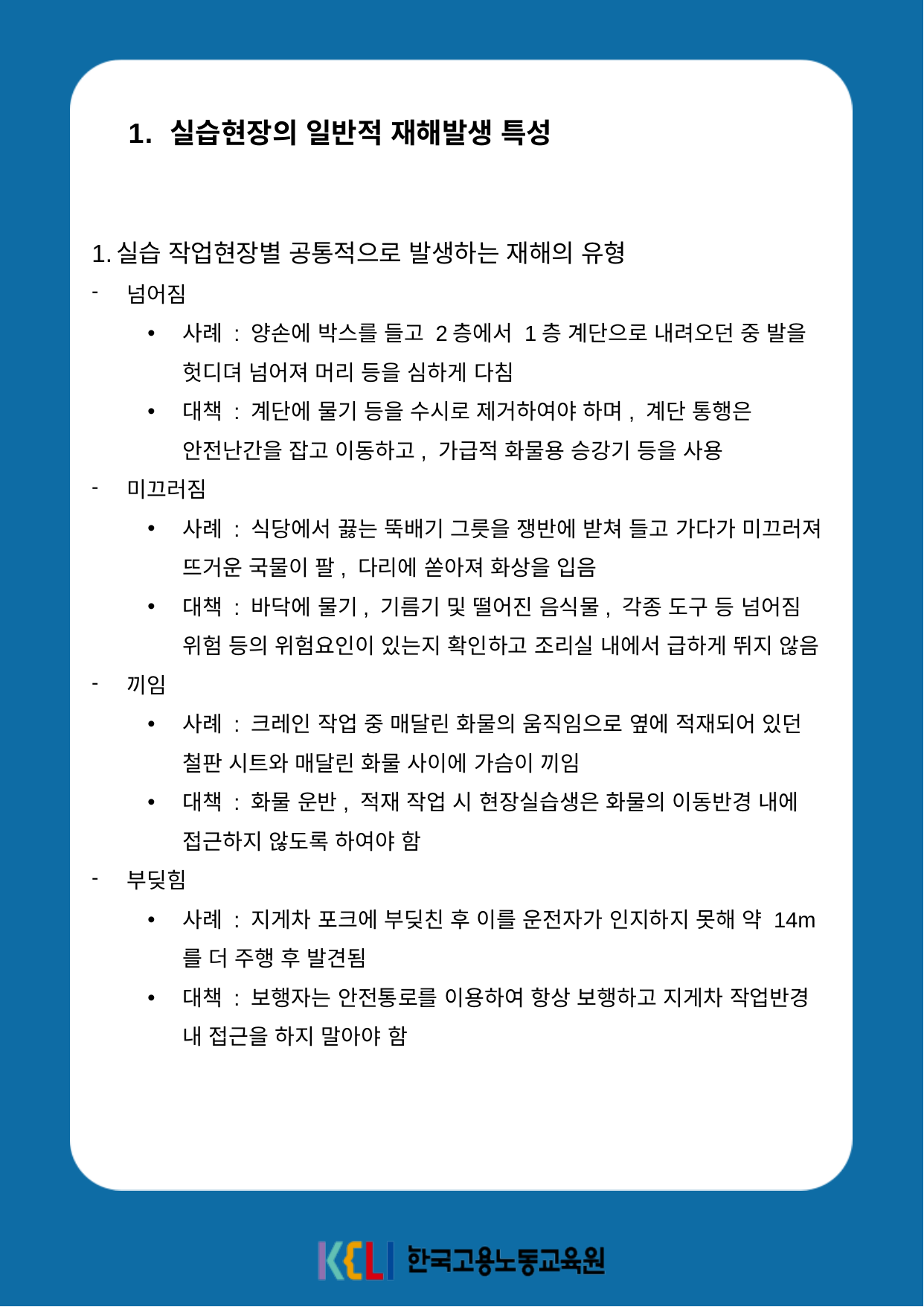

실습현장의 일반적 재해발생 특성
실습 작업현장별 공통적으로 발생하는 재해의 유형
넘어짐
사례 : 양손에 박스를 들고 2층에서 1층 계단으로 내려오던 중 발을 헛디뎌 넘어져 머리 등을 심하게 다침
대책 : 계단에 물기 등을 수시로 제거하여야 하며, 계단 통행은 안전난간을 잡고 이동하고, 가급적 화물용 승강기 등을 사용
미끄러짐
사례 : 식당에서 끓는 뚝배기 그릇을 쟁반에 받쳐 들고 가다가 미끄러져 뜨거운 국물이 팔, 다리에 쏟아져 화상을 입음
대책 : 바닥에 물기, 기름기 및 떨어진 음식물, 각종 도구 등 넘어짐 위험 등의 위험요인이 있는지 확인하고 조리실 내에서 급하게 뛰지 않음
끼임
사례 : 크레인 작업 중 매달린 화물의 움직임으로 옆에 적재되어 있던 철판 시트와 매달린 화물 사이에 가슴이 끼임
대책 : 화물 운반, 적재 작업 시 현장실습생은 화물의 이동반경 내에 접근하지 않도록 하여야 함
부딪힘
사례 : 지게차 포크에 부딪친 후 이를 운전자가 인지하지 못해 약 14m를 더 주행 후 발견됨
대책 : 보행자는 안전통로를 이용하여 항상 보행하고 지게차 작업반경 내 접근을 하지 말아야 함